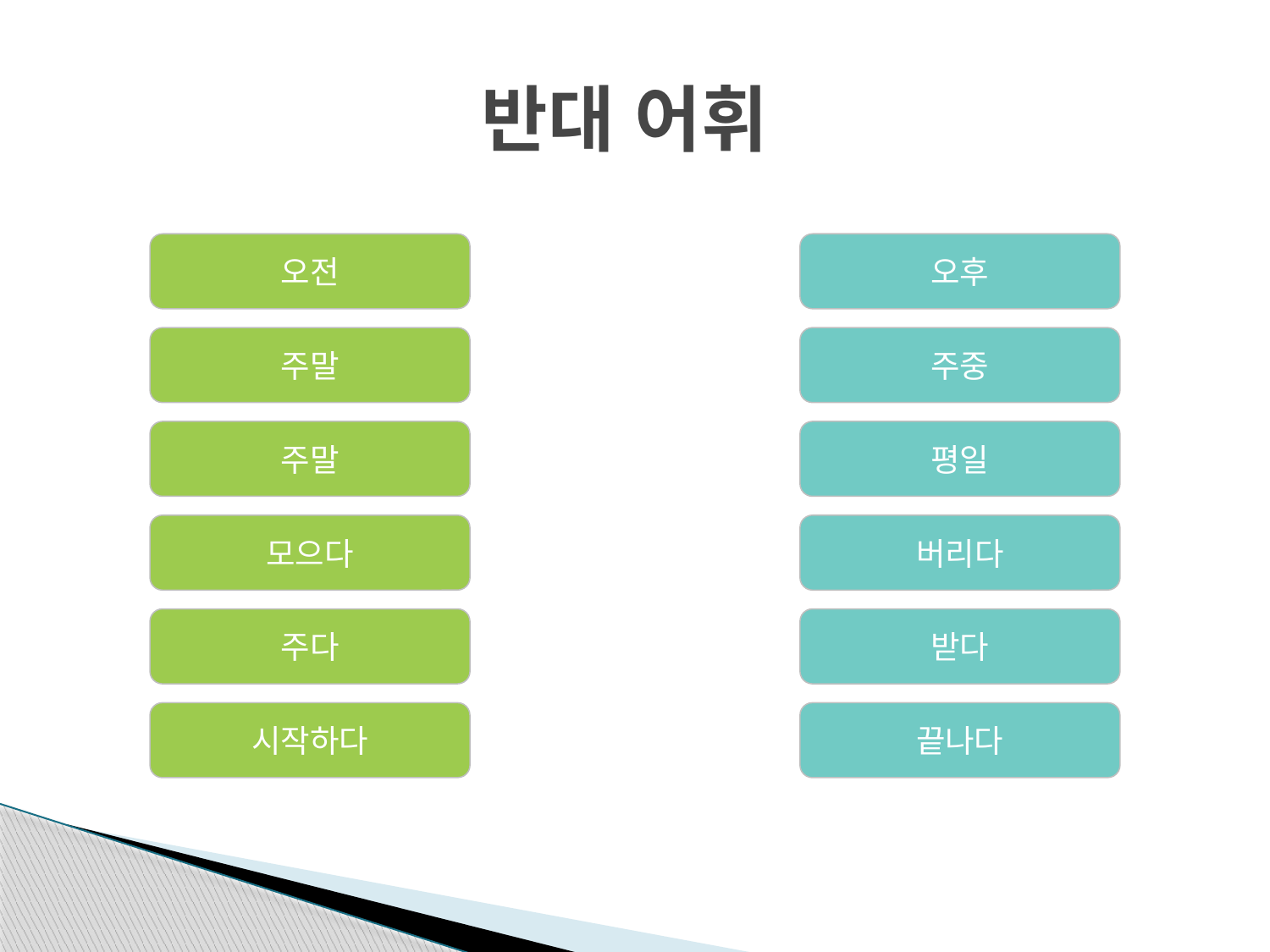

# 반대 어휘

오전
오후
주말
주중
주말
평일
모으다
버리다
주다
받다
시작하다
끝나다